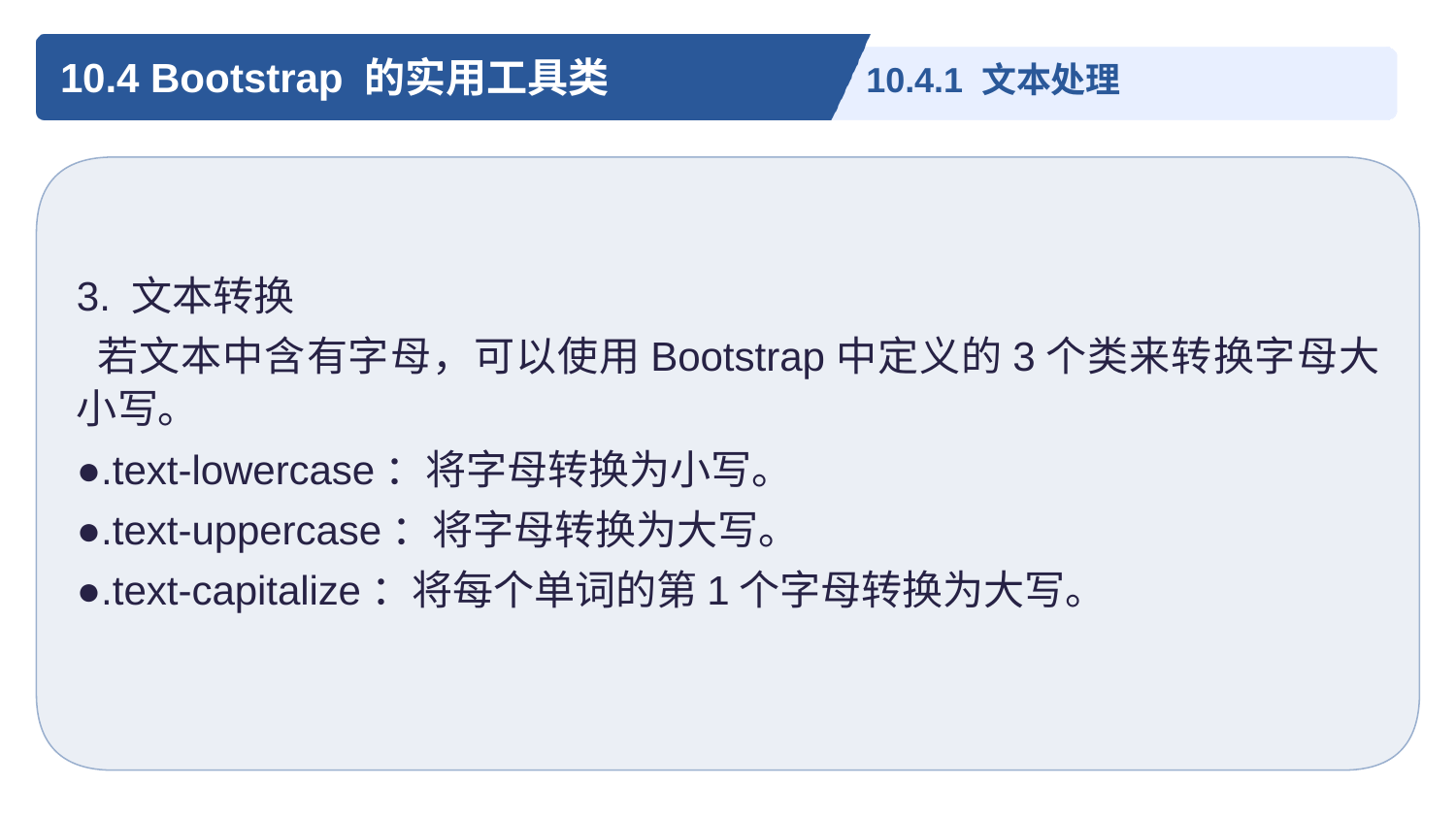

10.4 Bootstrap 的实用工具类
10.4.1 文本处理

3. 文本转换
 若文本中含有字母，可以使用Bootstrap中定义的3个类来转换字母大小写。
●.text-lowercase：将字母转换为小写。
●.text-uppercase：将字母转换为大写。
●.text-capitalize：将每个单词的第1个字母转换为大写。